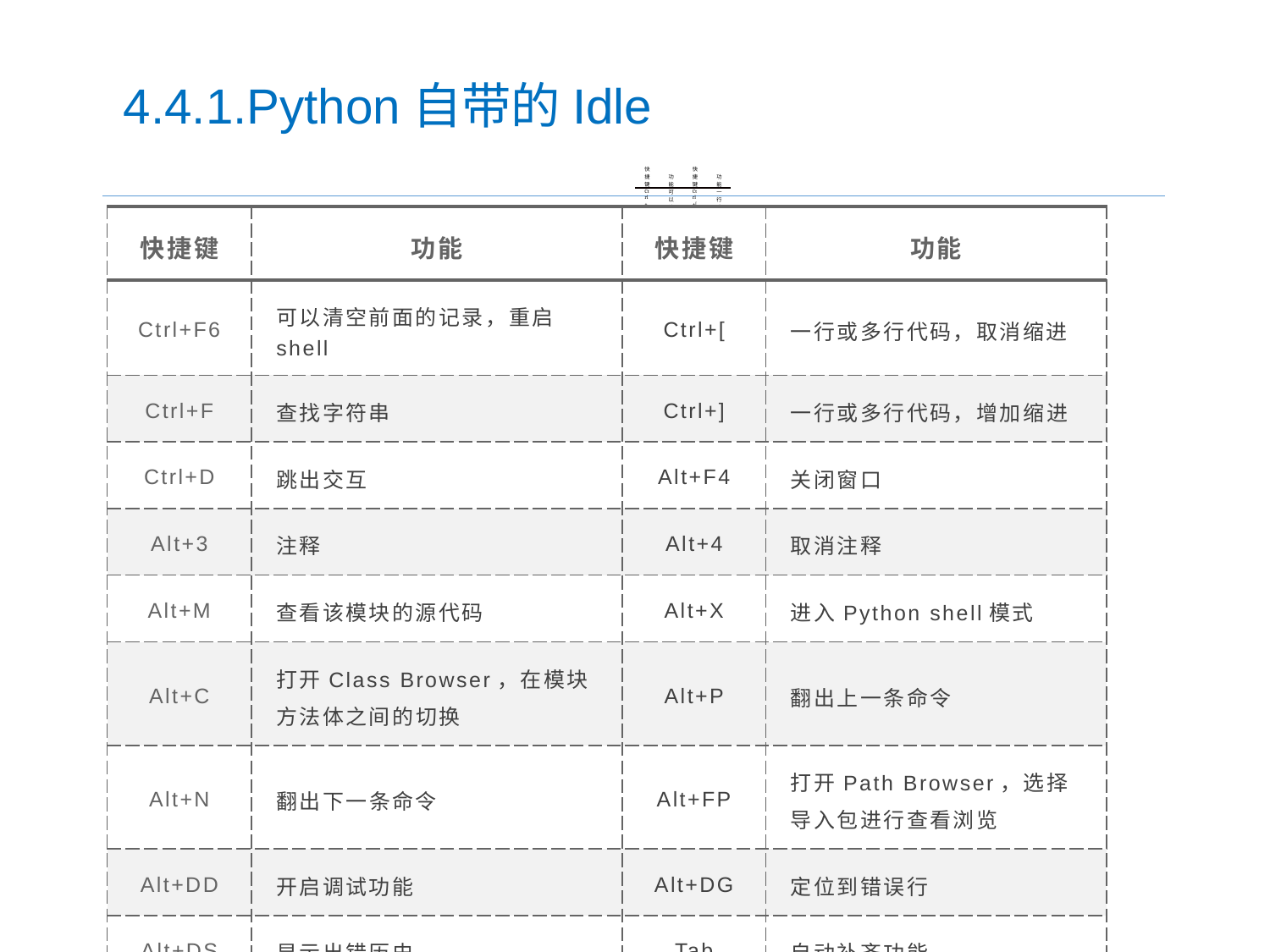

# 4.4.1.Python自带的Idle
| 快捷键 | 功能 | 快捷键 | 功能 |
| --- | --- | --- | --- |
| Ctrl+F6 | 可以清空前面的记录，重启shell | Ctrl+[ | 一行或多行代码，取消缩进 |
| Ctrl+F | 查找字符串 | Ctrl+] | 一行或多行代码，增加缩进 |
| Ctrl+D | 跳出交互 | Alt+F4 | 关闭窗口 |
| Alt+3 | 注释 | Alt+4 | 取消注释 |
| Alt+M | 查看该模块的源代码 | Alt+X | 进入Python shell模式 |
| Alt+C | 打开Class Browser，在模块方法体之间的切换 | Alt+P | 翻出上一条命令 |
| Alt+N | 翻出下一条命令 | Alt+FP | 打开Path Browser，选择导入包进行查看浏览 |
| Alt+DD | 开启调试功能 | Alt+DG | 定位到错误行 |
| Alt+DS | 显示出错历史 | Tab | 自动补齐功能 |
| 快捷键 | 功能 | 快捷键 | 功能 |
| --- | --- | --- | --- |
| Ctrl+F6 | 可以清空前面的记录，重启shell | Ctrl+[ | 一行或多行代码，取消缩进 |
| Ctrl+F | 查找字符串 | Ctrl+] | 一行或多行代码，增加缩进 |
| Ctrl+D | 跳出交互 | Alt+F4 | 关闭窗口 |
| Alt+3 | 注释 | Alt+4 | 取消注释 |
| Alt+M | 查看该模块的源代码 | Alt+X | 进入Python shell模式 |
| Alt+C | 打开Class Browser，在模块方法体之间的切换 | Alt+P | 翻出上一条命令 |
| Alt+N | 翻出下一条命令 | Alt+FP | 打开Path Browser，选择导入包进行查看浏览 |
| Alt+DD | 开启调试功能 | Alt+DG | 定位到错误行 |
| Alt+DS | 显示出错历史 | Tab | 自动补齐功能 |
快捷键